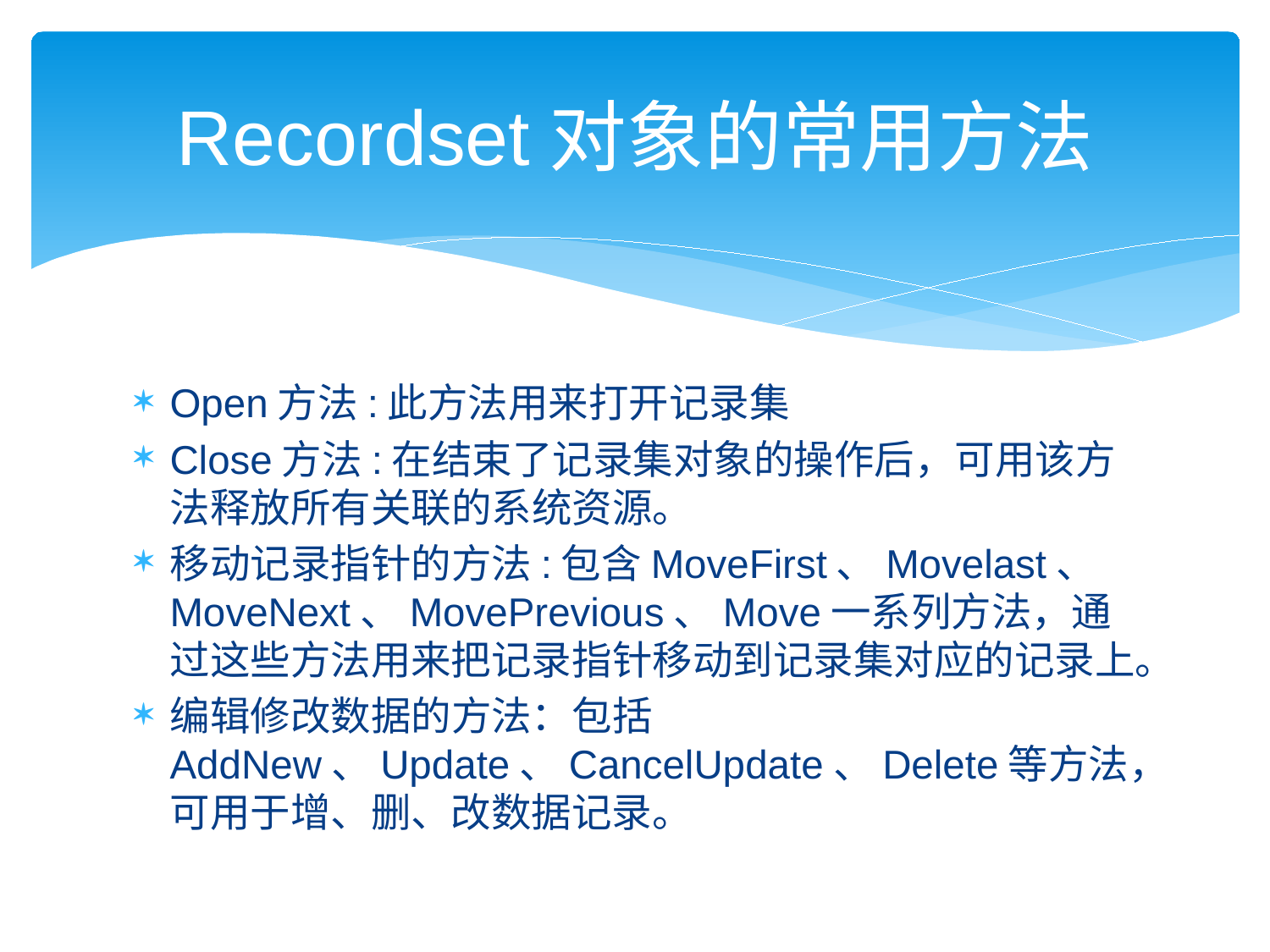

# Recordset对象的常用方法
Open方法:此方法用来打开记录集
Close方法:在结束了记录集对象的操作后，可用该方法释放所有关联的系统资源。
移动记录指针的方法:包含MoveFirst、Movelast、MoveNext、MovePrevious、Move一系列方法，通过这些方法用来把记录指针移动到记录集对应的记录上。
编辑修改数据的方法：包括AddNew、Update、CancelUpdate、Delete等方法，可用于增、删、改数据记录。